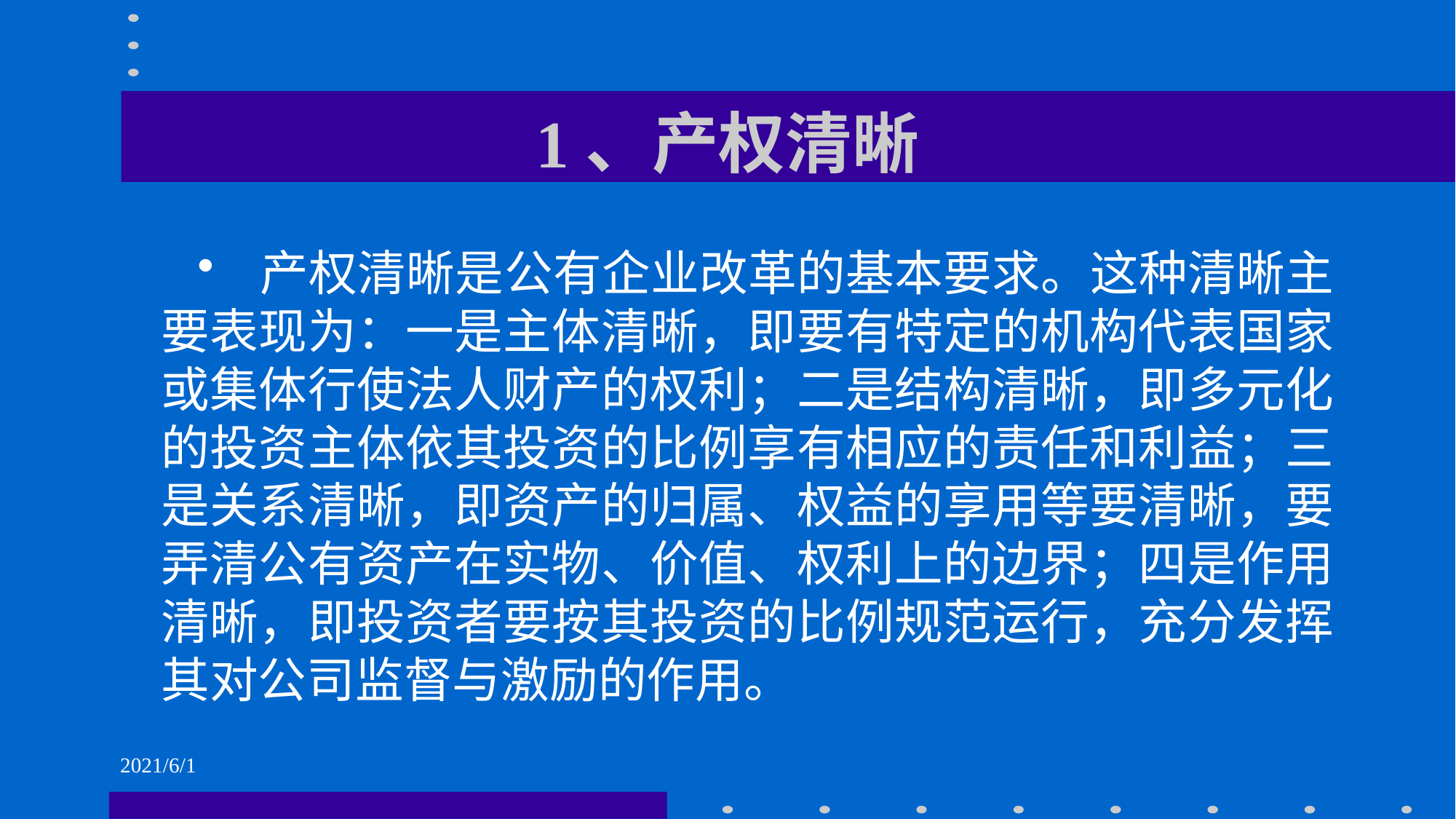

# 1、产权清晰
   产权清晰是公有企业改革的基本要求。这种清晰主要表现为：一是主体清晰，即要有特定的机构代表国家或集体行使法人财产的权利；二是结构清晰，即多元化的投资主体依其投资的比例享有相应的责任和利益；三是关系清晰，即资产的归属、权益的享用等要清晰，要弄清公有资产在实物、价值、权利上的边界；四是作用清晰，即投资者要按其投资的比例规范运行，充分发挥其对公司监督与激励的作用。

2021/6/1